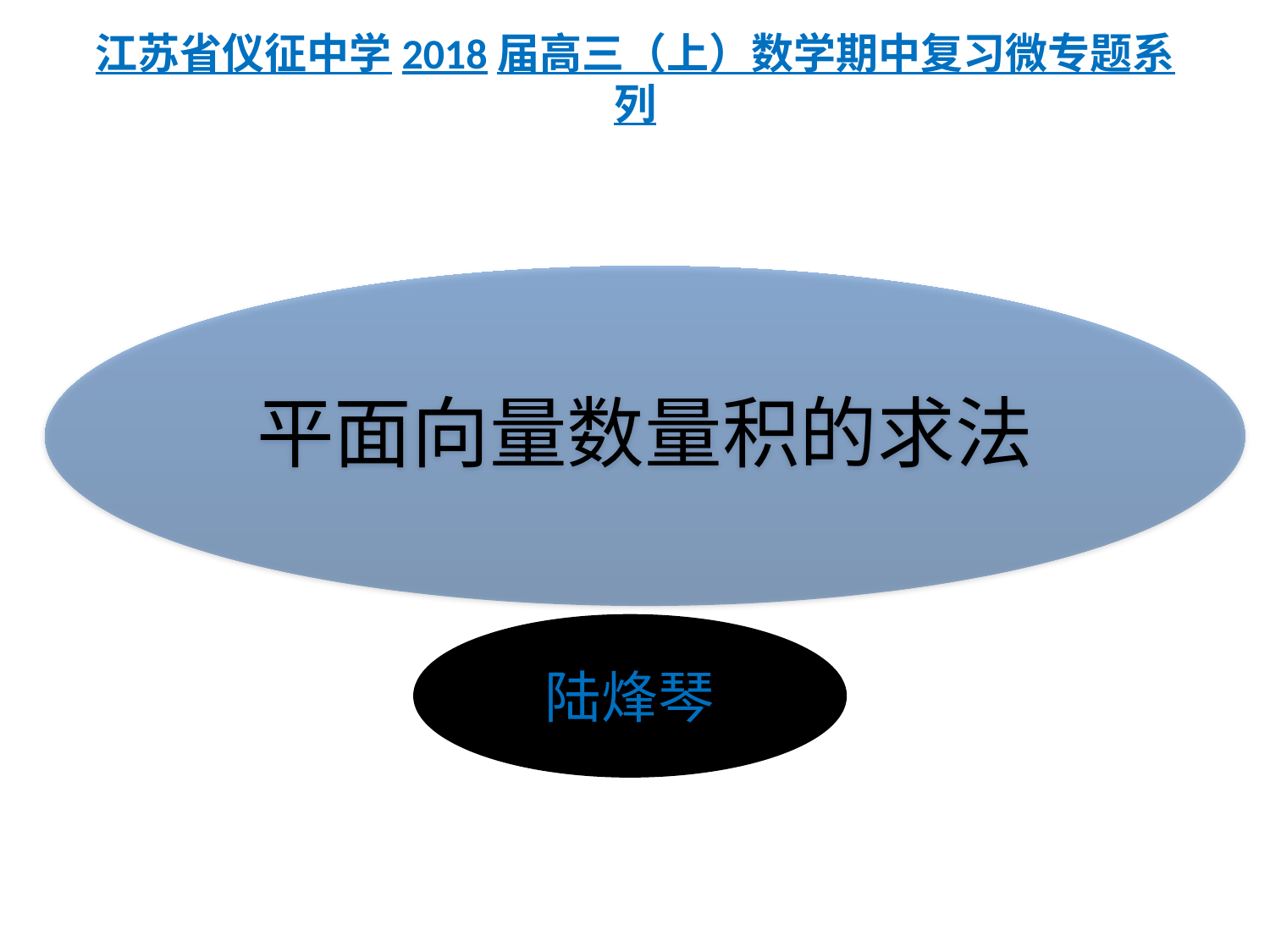

# 江苏省仪征中学2018届高三（上）数学期中复习微专题系列
平面向量数量积的求法
陆烽琴